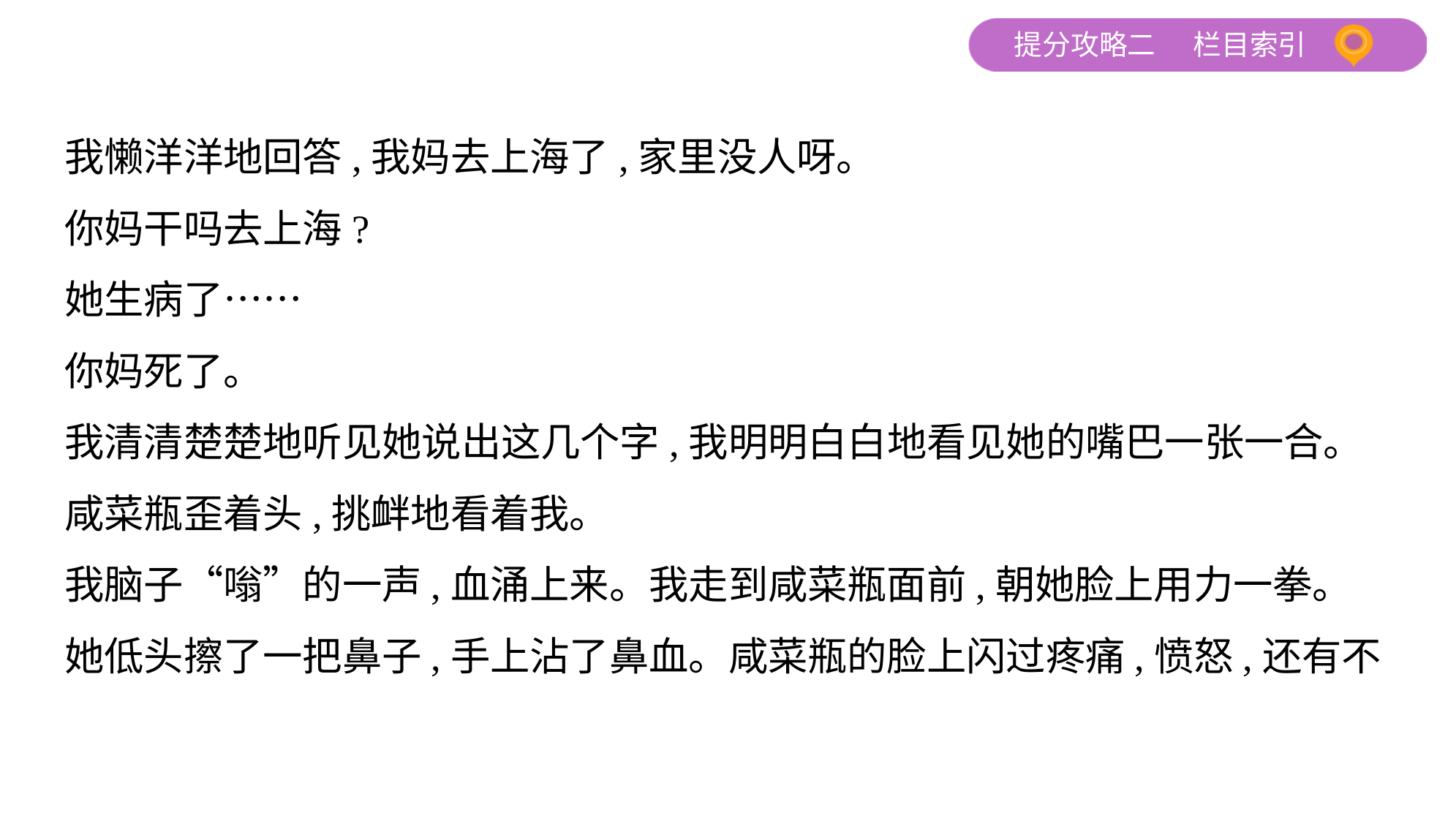

我懒洋洋地回答,我妈去上海了,家里没人呀。
你妈干吗去上海?
她生病了……
你妈死了。
我清清楚楚地听见她说出这几个字,我明明白白地看见她的嘴巴一张一合。
咸菜瓶歪着头,挑衅地看着我。
我脑子“嗡”的一声,血涌上来。我走到咸菜瓶面前,朝她脸上用力一拳。
她低头擦了一把鼻子,手上沾了鼻血。咸菜瓶的脸上闪过疼痛,愤怒,还有不